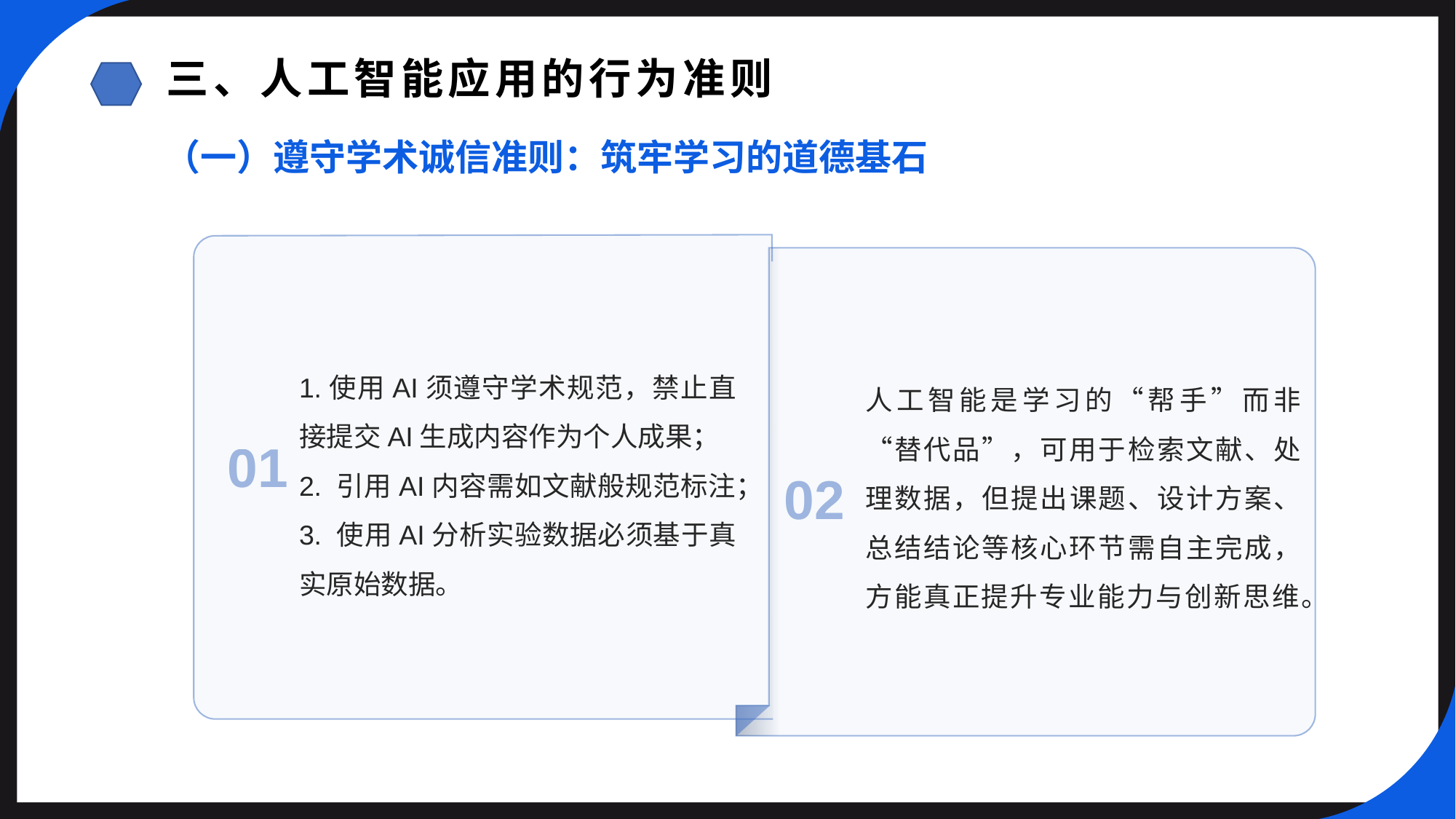

三、人工智能应用的行为准则
（一）遵守学术诚信准则：筑牢学习的道德基石

1.使用AI须遵守学术规范，禁止直接提交AI生成内容作为个人成果；
2. 引用AI内容需如文献般规范标注；3. 使用AI分析实验数据必须基于真实原始数据。
人工智能是学习的“帮手”而非“替代品”，可用于检索文献、处理数据，但提出课题、设计方案、总结结论等核心环节需自主完成，方能真正提升专业能力与创新思维。
01
02